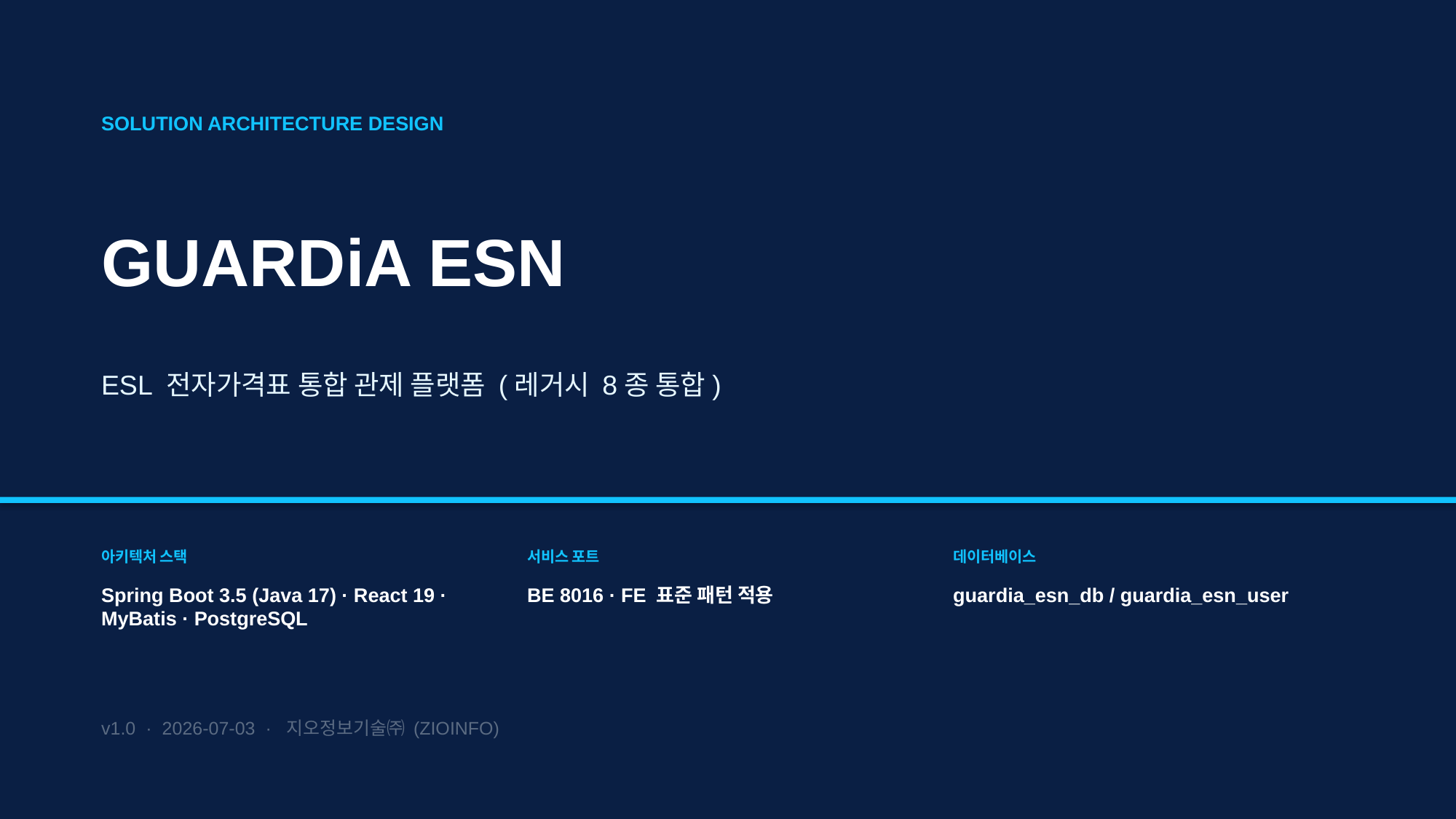

SOLUTION ARCHITECTURE DESIGN
GUARDiA ESN
ESL 전자가격표 통합 관제 플랫폼 (레거시 8종 통합)

아키텍처 스택
서비스 포트
데이터베이스
Spring Boot 3.5 (Java 17) · React 19 · MyBatis · PostgreSQL
BE 8016 · FE 표준 패턴 적용
guardia_esn_db / guardia_esn_user
v1.0  ·  2026-07-03  ·  지오정보기술㈜ (ZIOINFO)